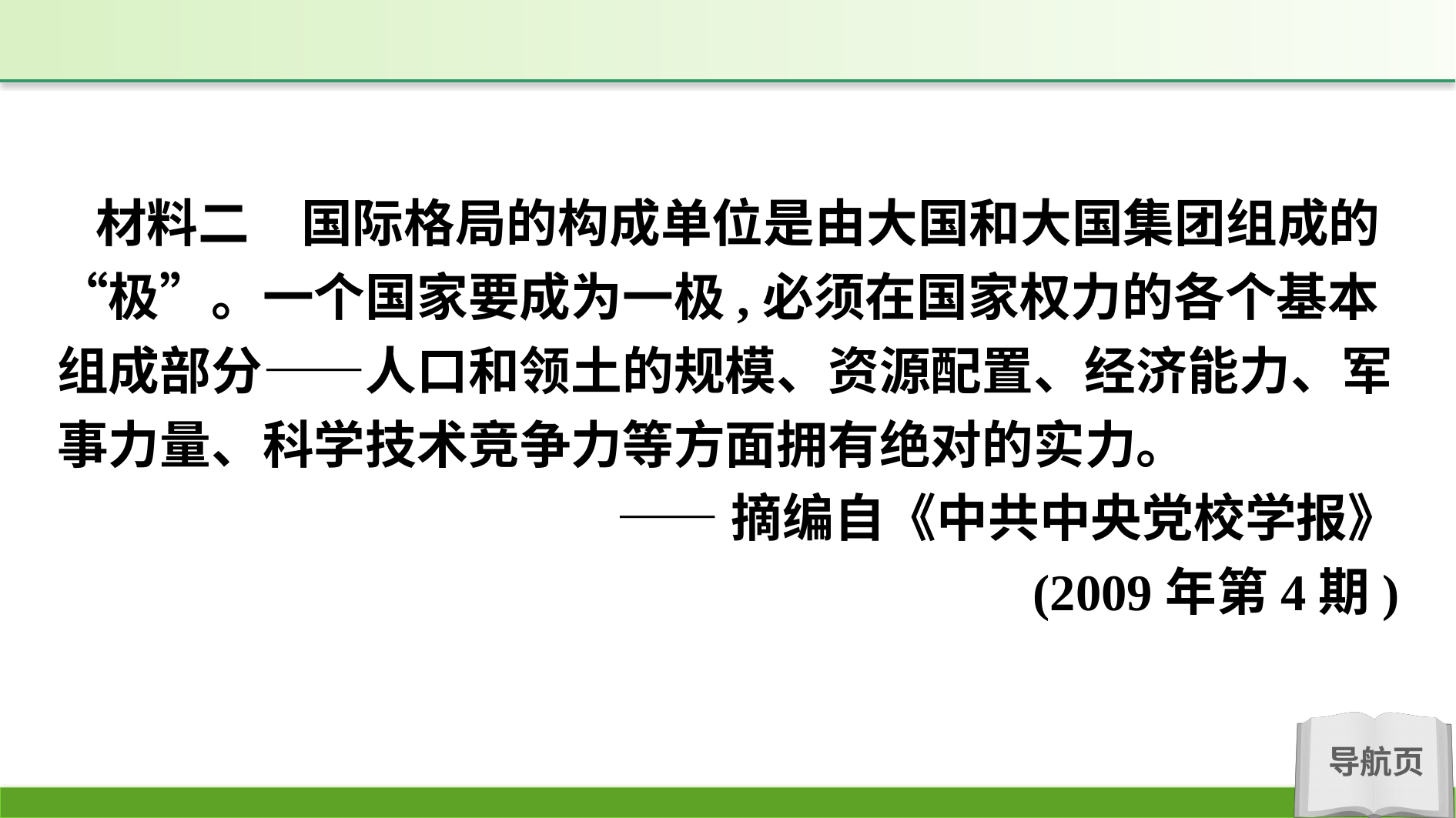

材料二　国际格局的构成单位是由大国和大国集团组成的“极”。一个国家要成为一极,必须在国家权力的各个基本组成部分——人口和领土的规模、资源配置、经济能力、军事力量、科学技术竞争力等方面拥有绝对的实力。
——摘编自《中共中央党校学报》
(2009年第4期)